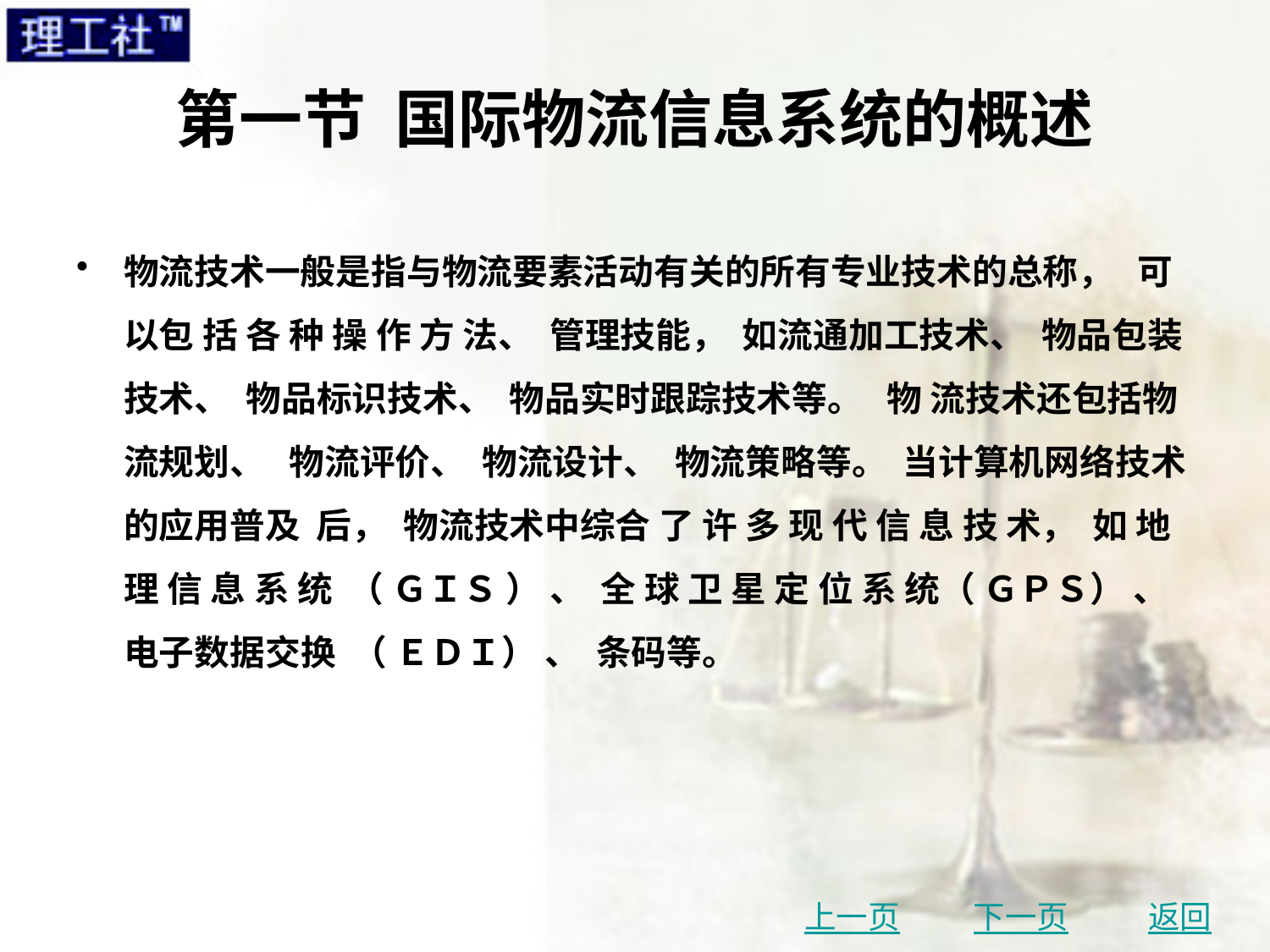

# 第一节  国际物流信息系统的概述
物流技术一般是指与物流要素活动有关的所有专业技术的总称，   可以包 括 各 种 操 作 方 法、  管理技能，  如流通加工技术、  物品包装技术、  物品标识技术、  物品实时跟踪技术等。   物 流技术还包括物流规划、   物流评价、  物流设计、  物流策略等。  当计算机网络技术的应用普及  后，  物流技术中综合 了 许 多 现 代 信 息 技 术，  如 地 理 信 息 系 统  （ ＧＩＳ ） 、  全 球 卫 星 定 位 系 统（ ＧＰＳ） 、  电子数据交换  （ ＥＤＩ） 、  条码等。

上一页
下一页
返回